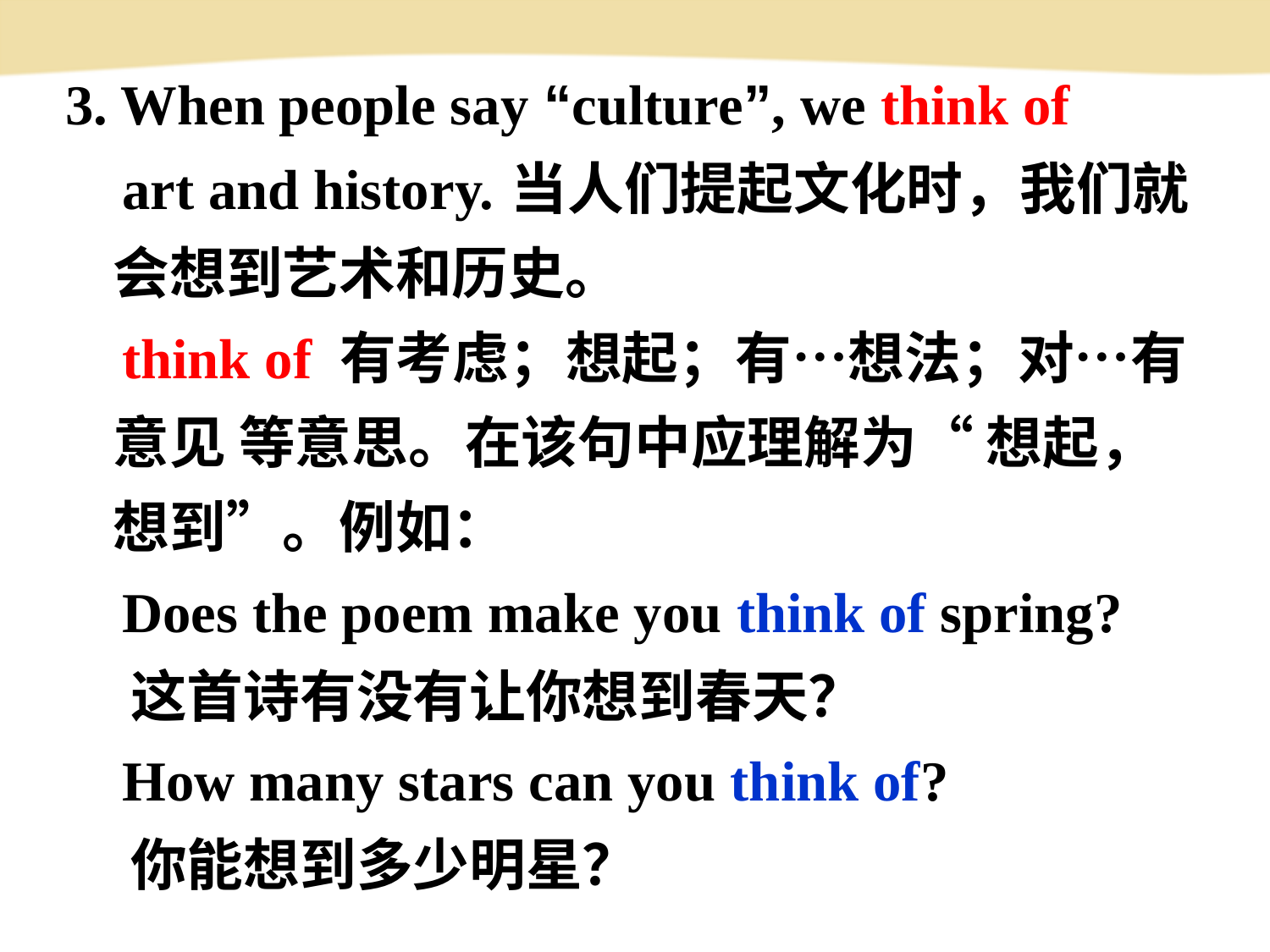

3. When people say “culture”, we think of
    art and history. 当人们提起文化时，我们就 会想到艺术和历史。
    think of 有考虑；想起；有…想法；对…有意见 等意思。在该句中应理解为“ 想起， 想到”。例如：
    Does the poem make you think of spring?
    这首诗有没有让你想到春天？
    How many stars can you think of?
    你能想到多少明星？